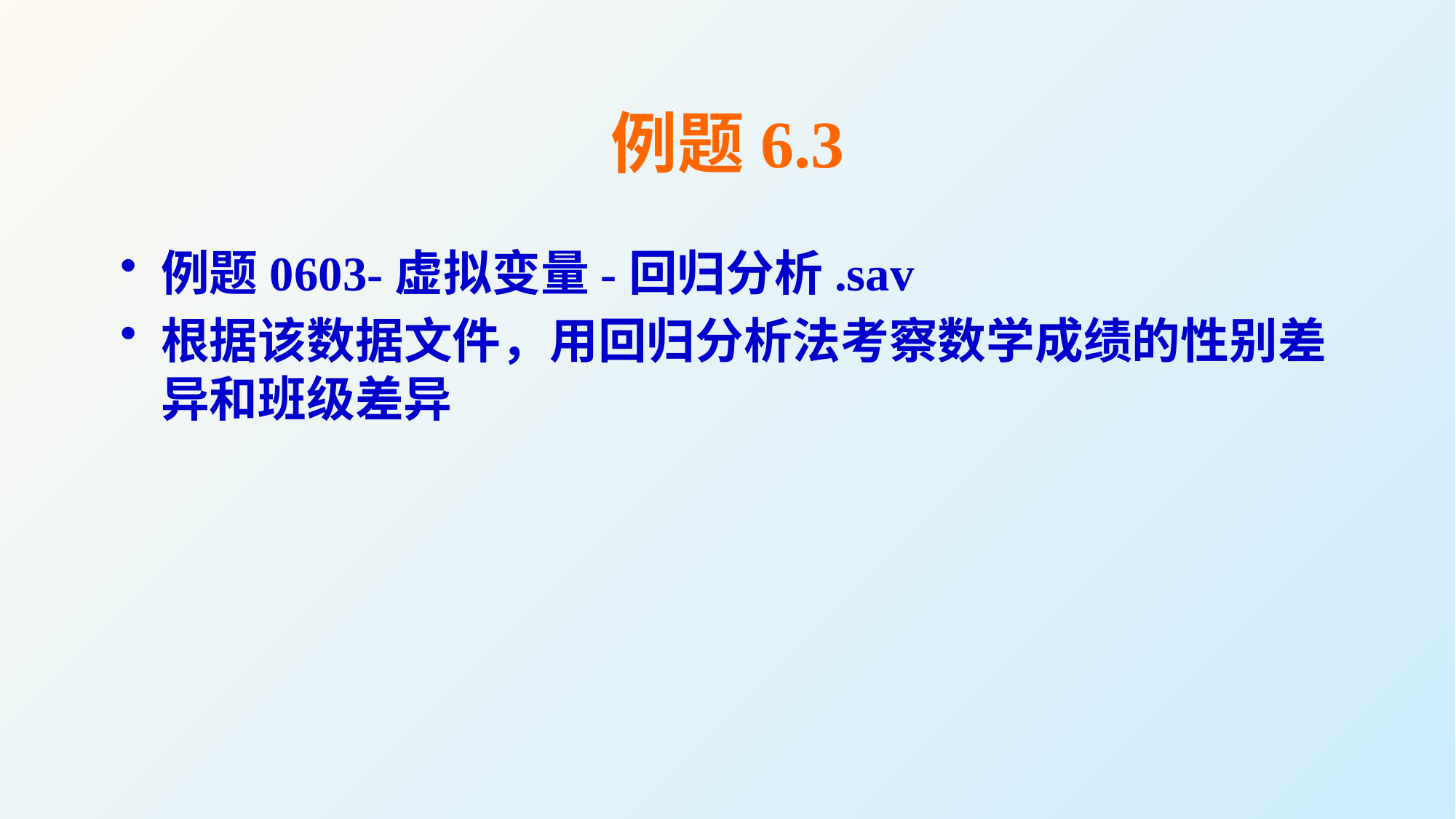

# 例题6.3
例题0603-虚拟变量-回归分析.sav
根据该数据文件，用回归分析法考察数学成绩的性别差异和班级差异